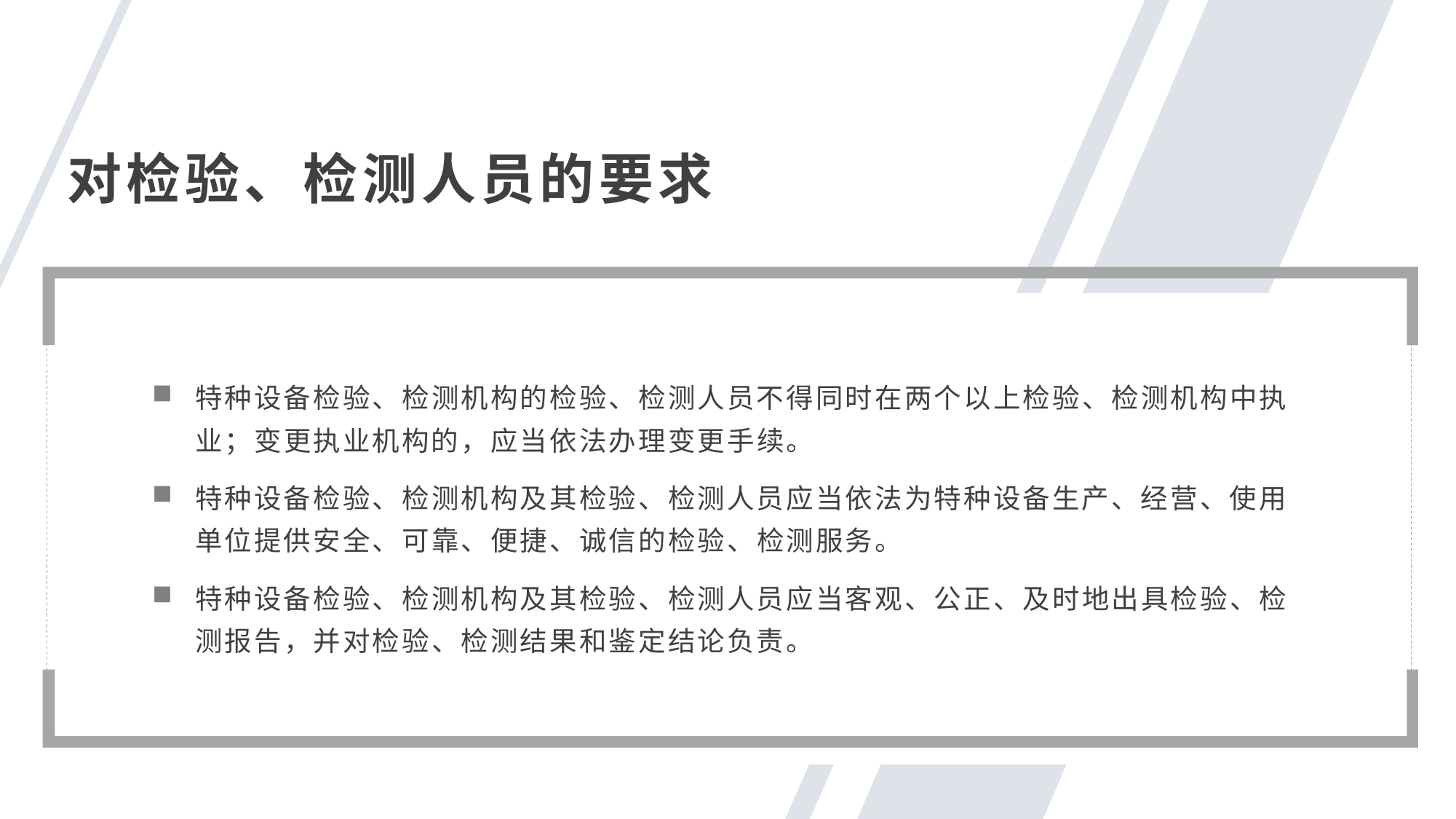

对检验、检测人员的要求

特种设备检验、检测机构的检验、检测人员不得同时在两个以上检验、检测机构中执业；变更执业机构的，应当依法办理变更手续。
特种设备检验、检测机构及其检验、检测人员应当依法为特种设备生产、经营、使用单位提供安全、可靠、便捷、诚信的检验、检测服务。
特种设备检验、检测机构及其检验、检测人员应当客观、公正、及时地出具检验、检测报告，并对检验、检测结果和鉴定结论负责。